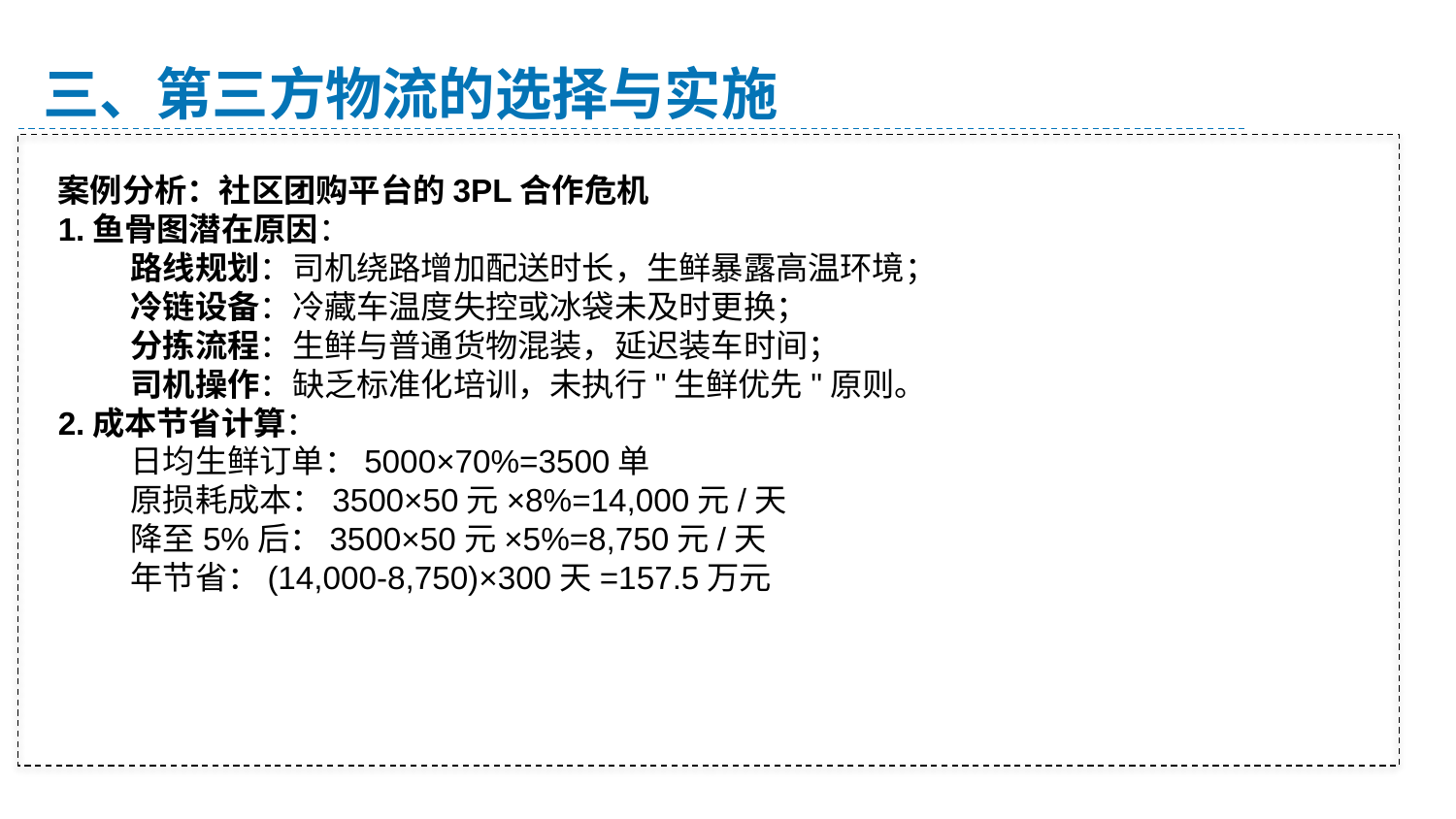

三、第三方物流的选择与实施

案例分析：社区团购平台的3PL合作危机
1.鱼骨图潜在原因：
路线规划：司机绕路增加配送时长，生鲜暴露高温环境；
冷链设备：冷藏车温度失控或冰袋未及时更换；
分拣流程：生鲜与普通货物混装，延迟装车时间；
司机操作：缺乏标准化培训，未执行"生鲜优先"原则。
2.成本节省计算：
日均生鲜订单：5000×70%=3500单
原损耗成本：3500×50元×8%=14,000元/天
降至5%后：3500×50元×5%=8,750元/天
年节省：(14,000-8,750)×300天=157.5万元